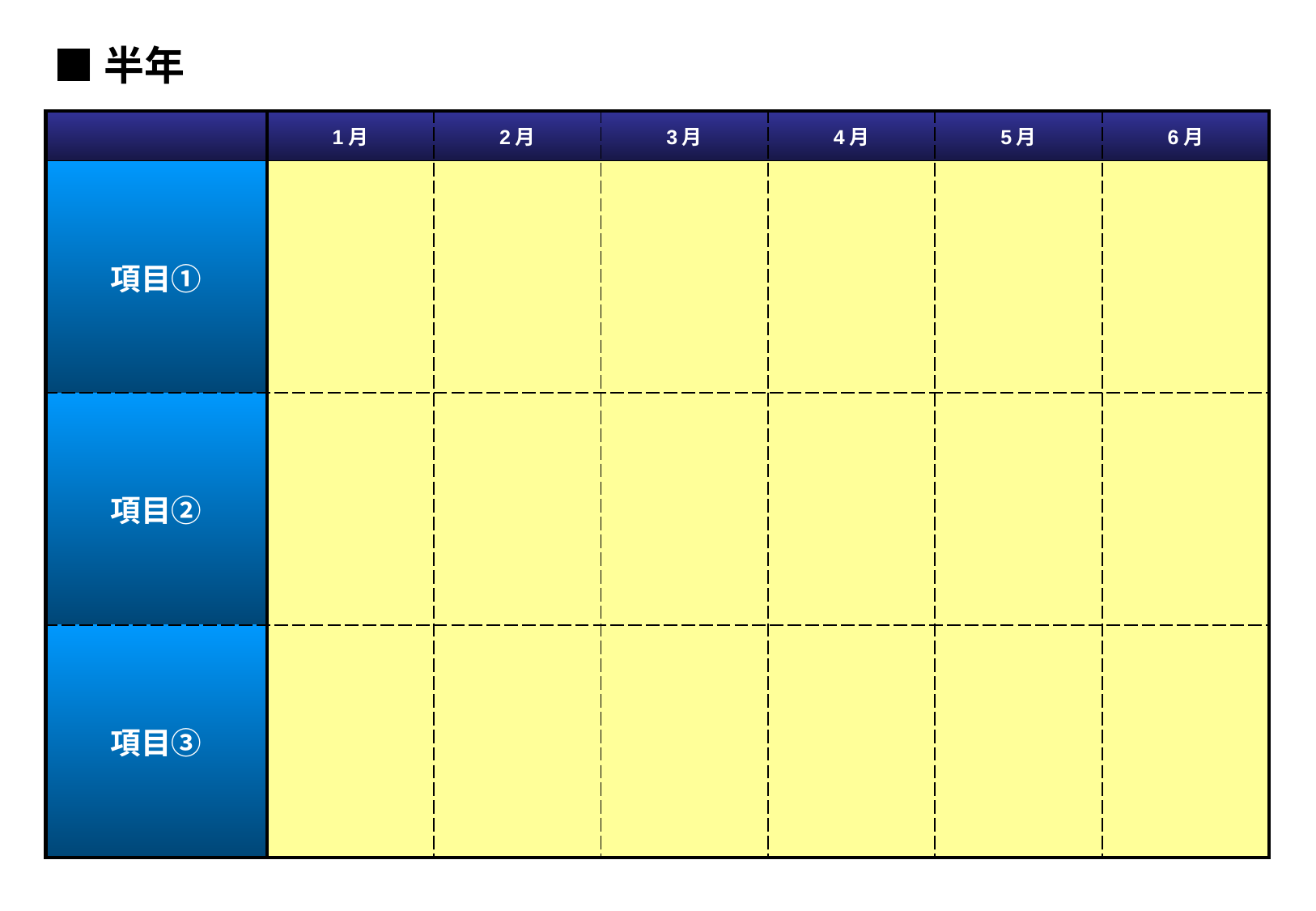

■半年
|  | 1月 | 2月 | 3月 | 4月 | 5月 | 6月 |
| --- | --- | --- | --- | --- | --- | --- |
| 項目① |  |  |  |  |  |  |
| 項目② |  |  |  |  |  |  |
| 項目③ |  |  |  |  |  |  |